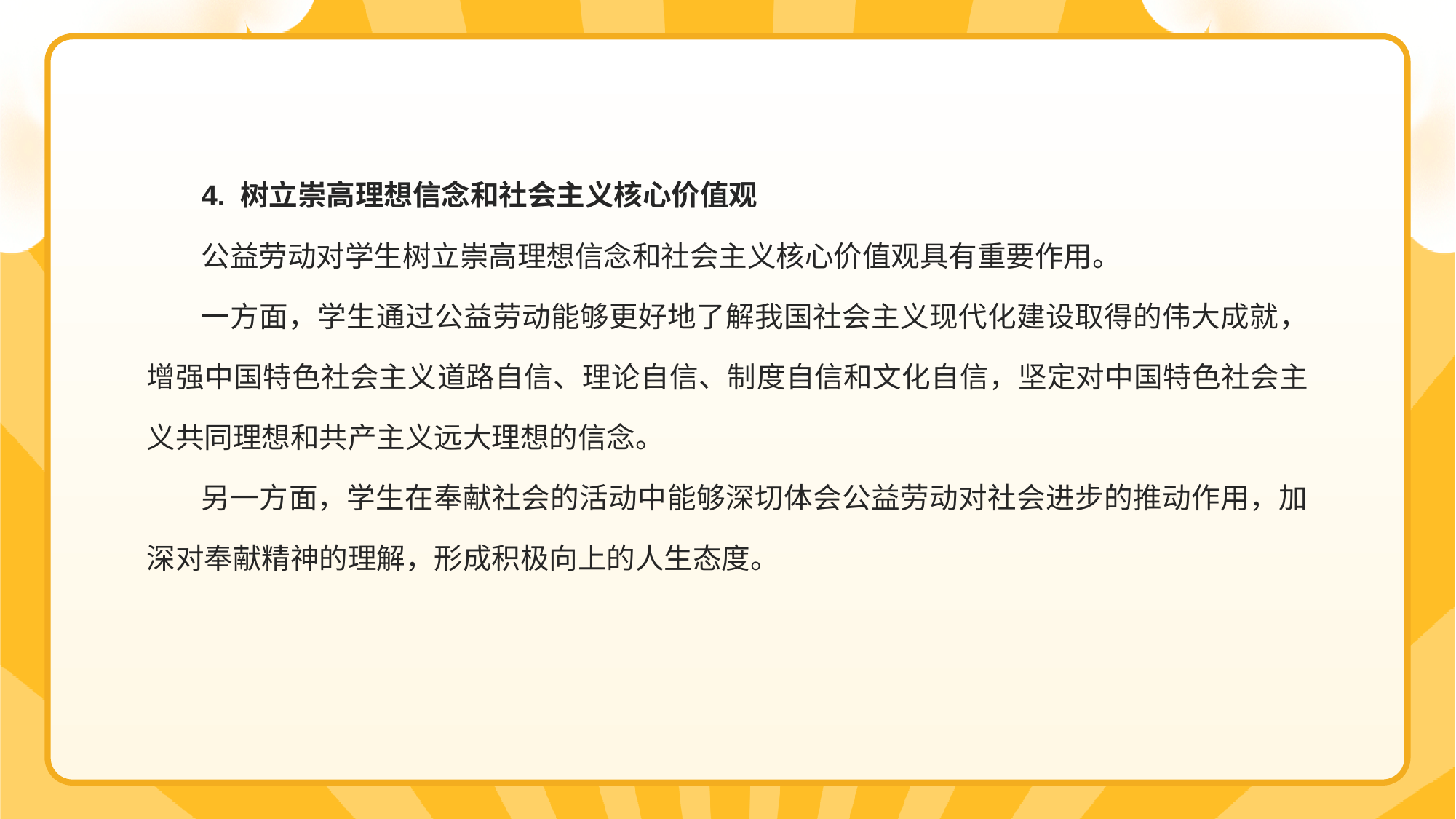

4. 树立崇高理想信念和社会主义核心价值观
公益劳动对学生树立崇高理想信念和社会主义核心价值观具有重要作用。
一方面，学生通过公益劳动能够更好地了解我国社会主义现代化建设取得的伟大成就，增强中国特色社会主义道路自信、理论自信、制度自信和文化自信，坚定对中国特色社会主义共同理想和共产主义远大理想的信念。
另一方面，学生在奉献社会的活动中能够深切体会公益劳动对社会进步的推动作用，加深对奉献精神的理解，形成积极向上的人生态度。